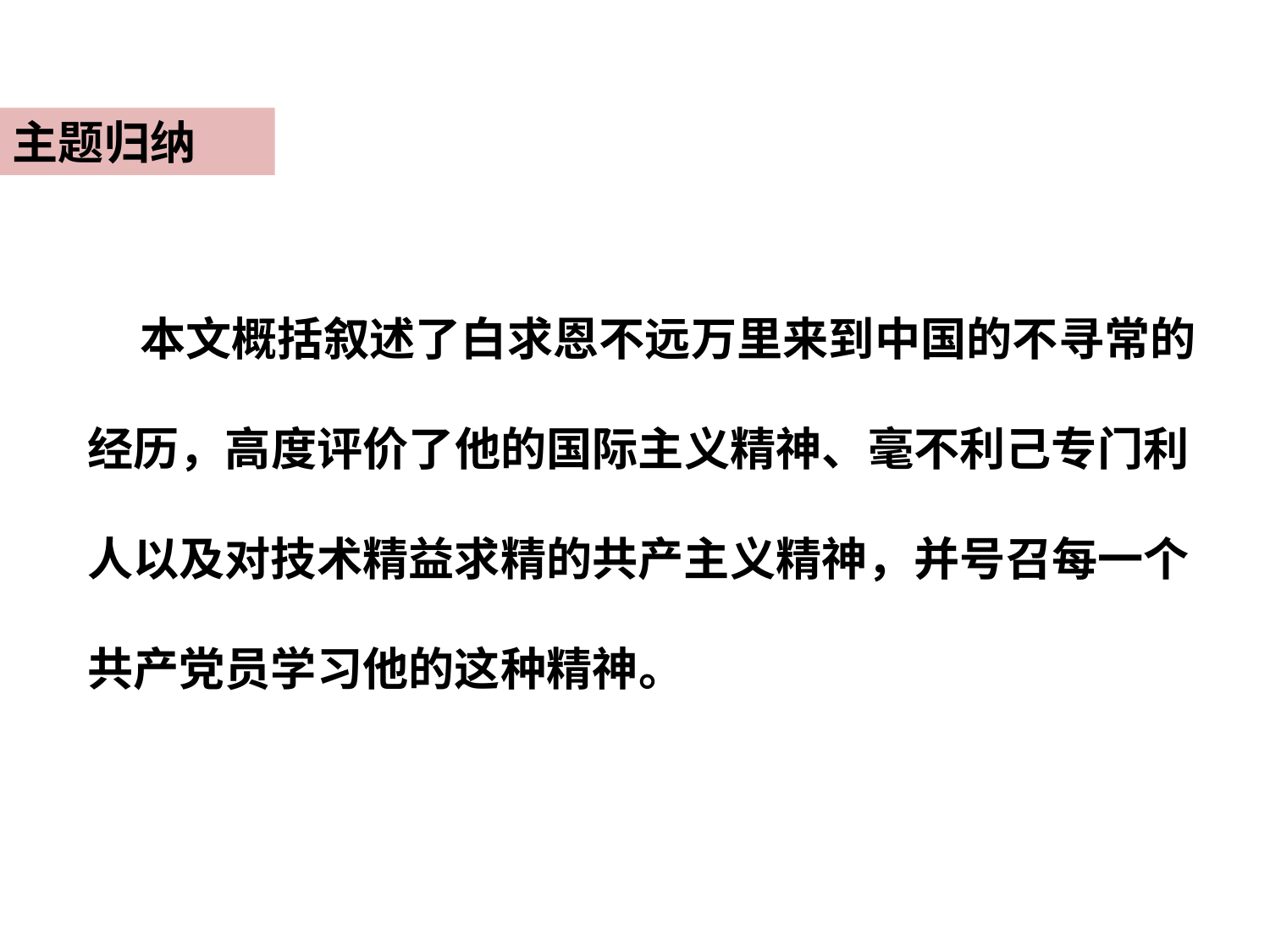

主题归纳
    本文概括叙述了白求恩不远万里来到中国的不寻常的经历，高度评价了他的国际主义精神、毫不利己专门利人以及对技术精益求精的共产主义精神，并号召每一个共产党员学习他的这种精神。